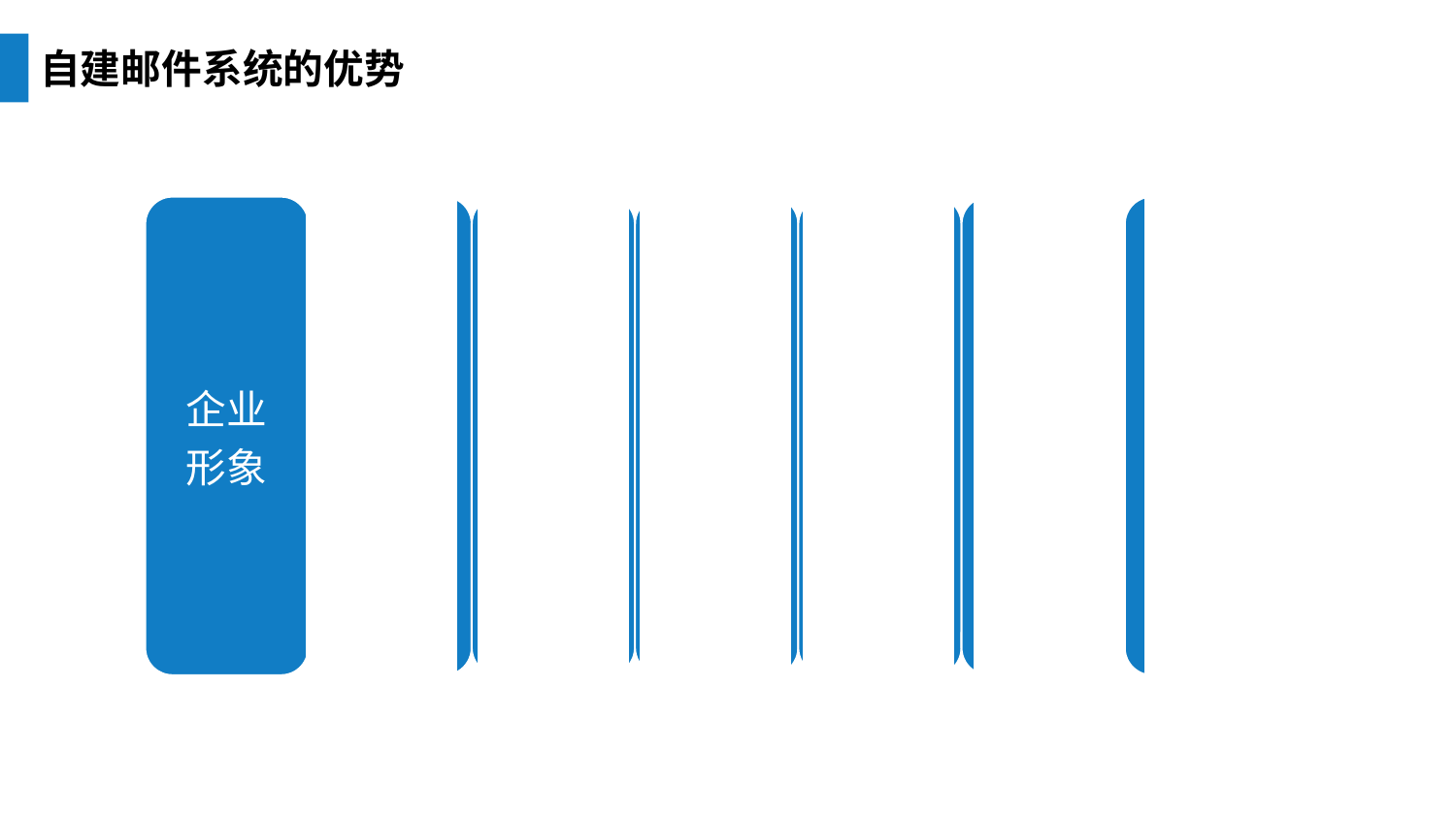

自建邮件系统的优势

企业形象
克服员工流动影响
管理权
邮件备份
一次性投资
数据安全
丰富的功能